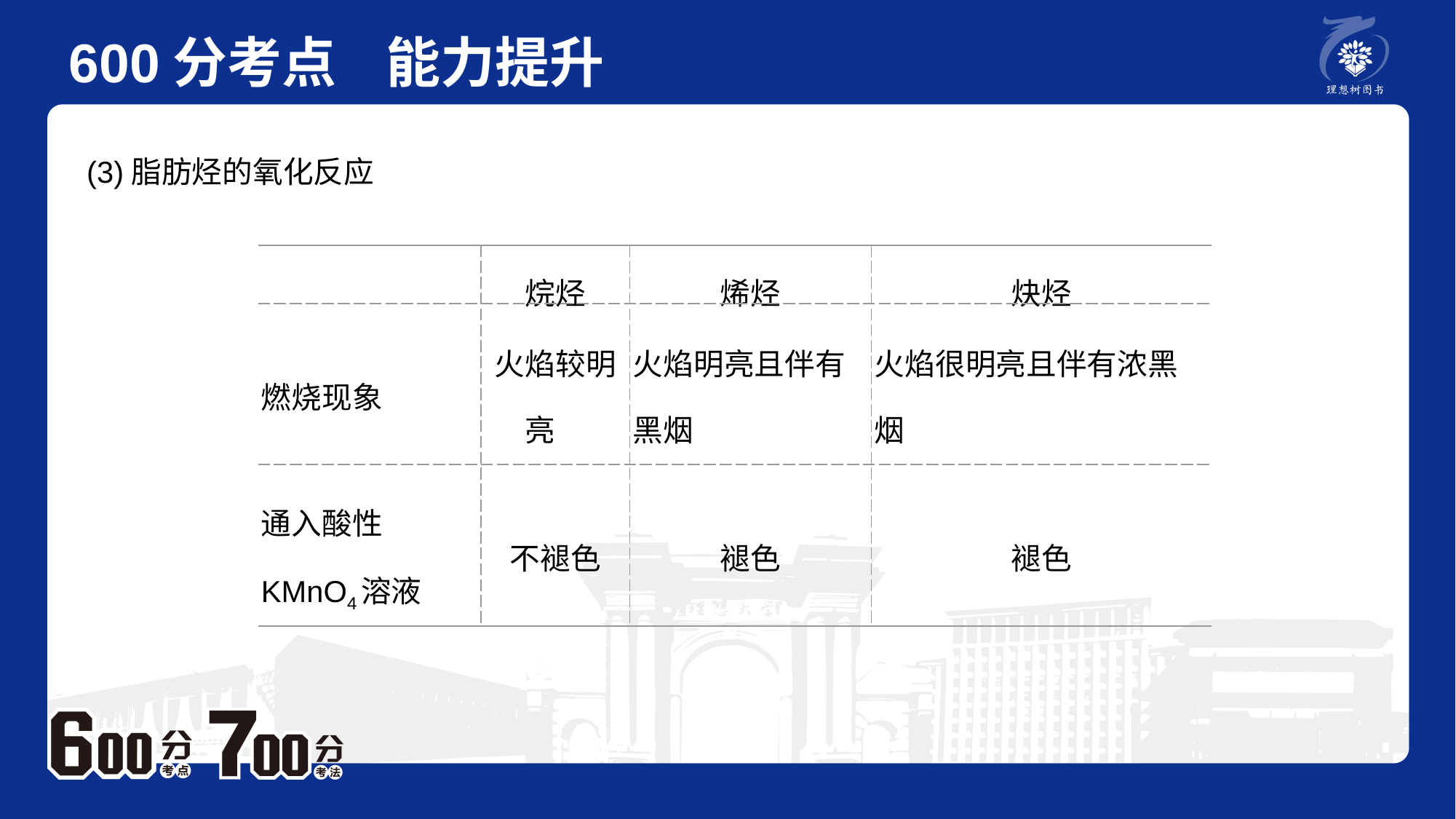

600分考点    能力提升
　               例题P2
(3)脂肪烃的氧化反应
|  | 烷烃 | 烯烃 | 炔烃 |
| --- | --- | --- | --- |
| 燃烧现象 | 火焰较明亮 | 火焰明亮且伴有黑烟 | 火焰很明亮且伴有浓黑烟 |
| 通入酸性KMnO4溶液 | 不褪色 | 褪色 | 褪色 |